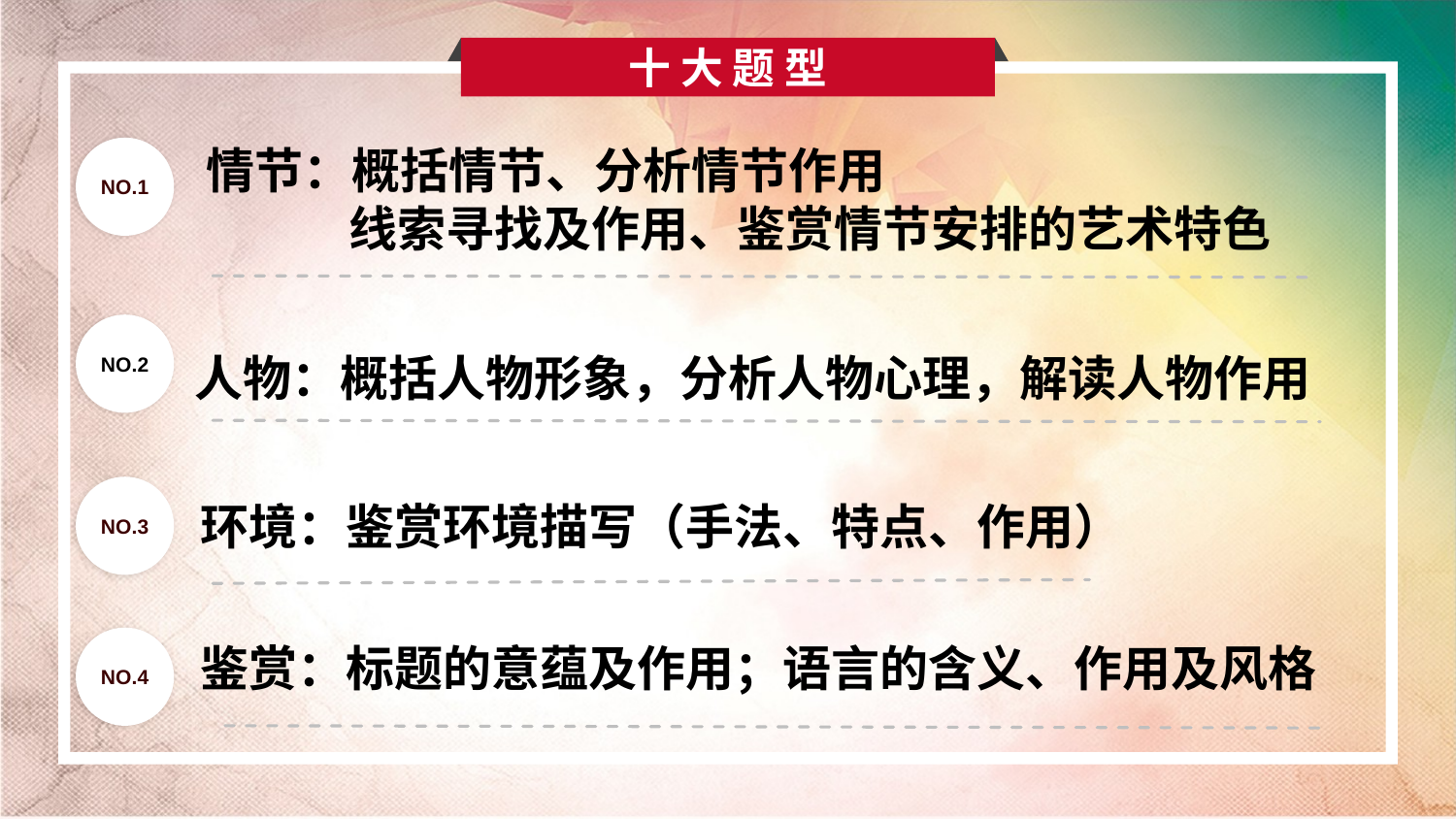

十 大 题 型

情节：概括情节、分析情节作用
            线索寻找及作用、鉴赏情节安排的艺术特色
NO.1
人物：概括人物形象，分析人物心理，解读人物作用
NO.2
NO.3
环境：鉴赏环境描写（手法、特点、作用）
NO.4
鉴赏：标题的意蕴及作用；语言的含义、作用及风格